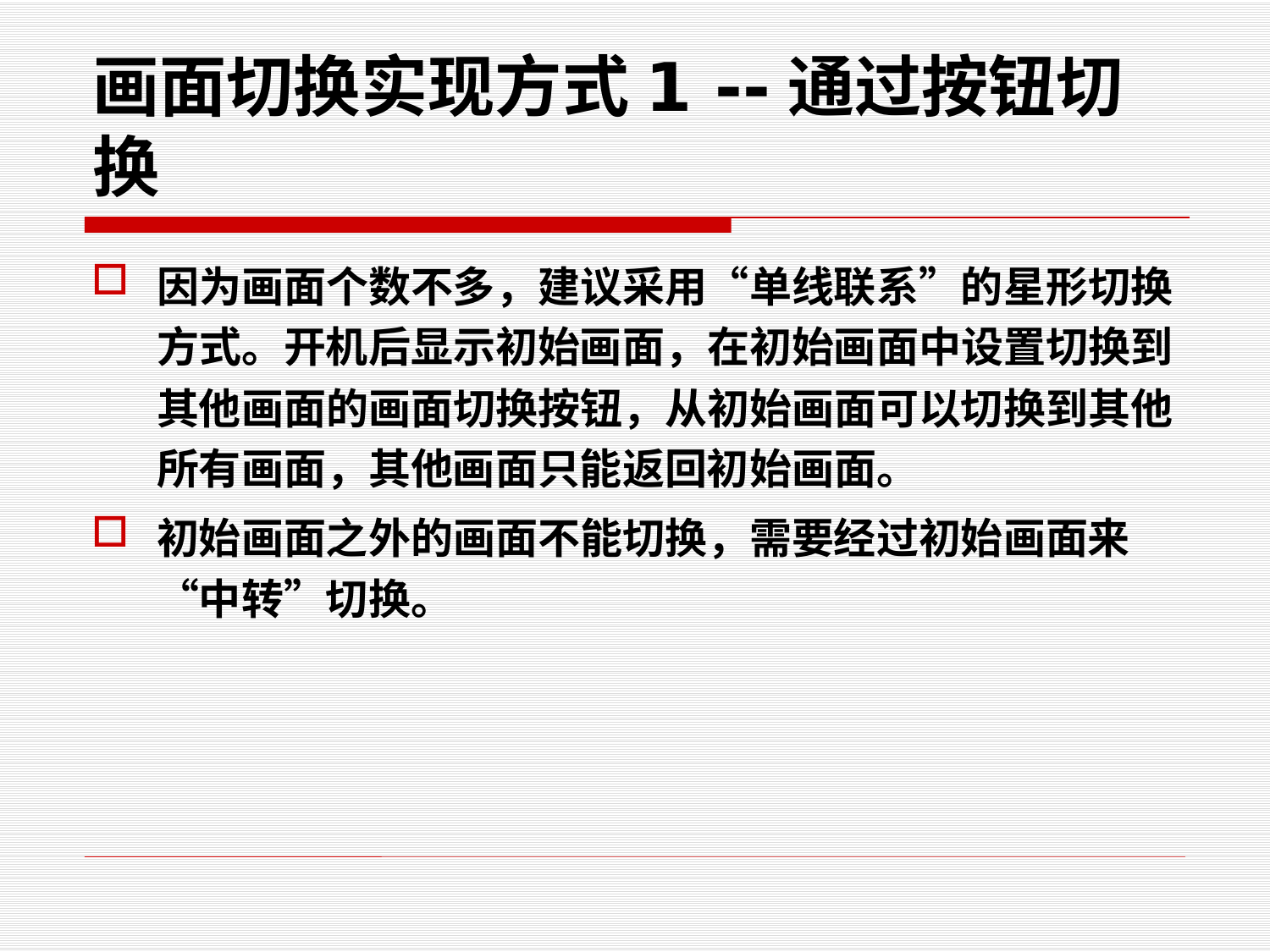

# 画面切换实现方式1 --通过按钮切换
因为画面个数不多，建议采用“单线联系”的星形切换方式。开机后显示初始画面，在初始画面中设置切换到其他画面的画面切换按钮，从初始画面可以切换到其他所有画面，其他画面只能返回初始画面。
初始画面之外的画面不能切换，需要经过初始画面来“中转”切换。